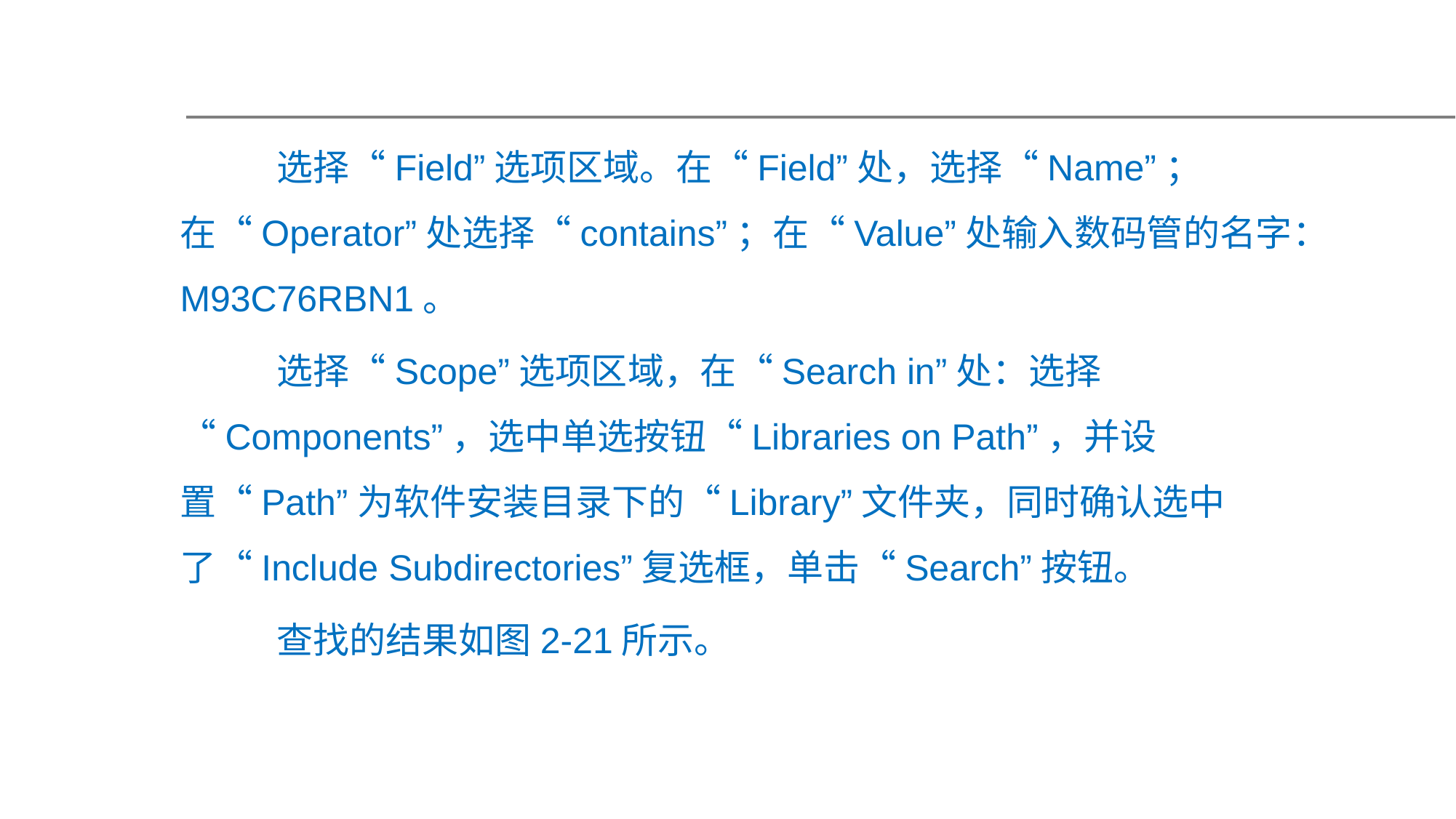

选择“Field”选项区域。在“Field”处，选择“Name”；在“Operator”处选择“contains”；在“Value”处输入数码管的名字：M93C76RBN1。
选择“Scope”选项区域，在“Search in”处：选择 “Components”，选中单选按钮“Libraries on Path”，并设置“Path”为软件安装目录下的“Library”文件夹，同时确认选中了“Include Subdirectories”复选框，单击“Search”按钮。
查找的结果如图2-21所示。